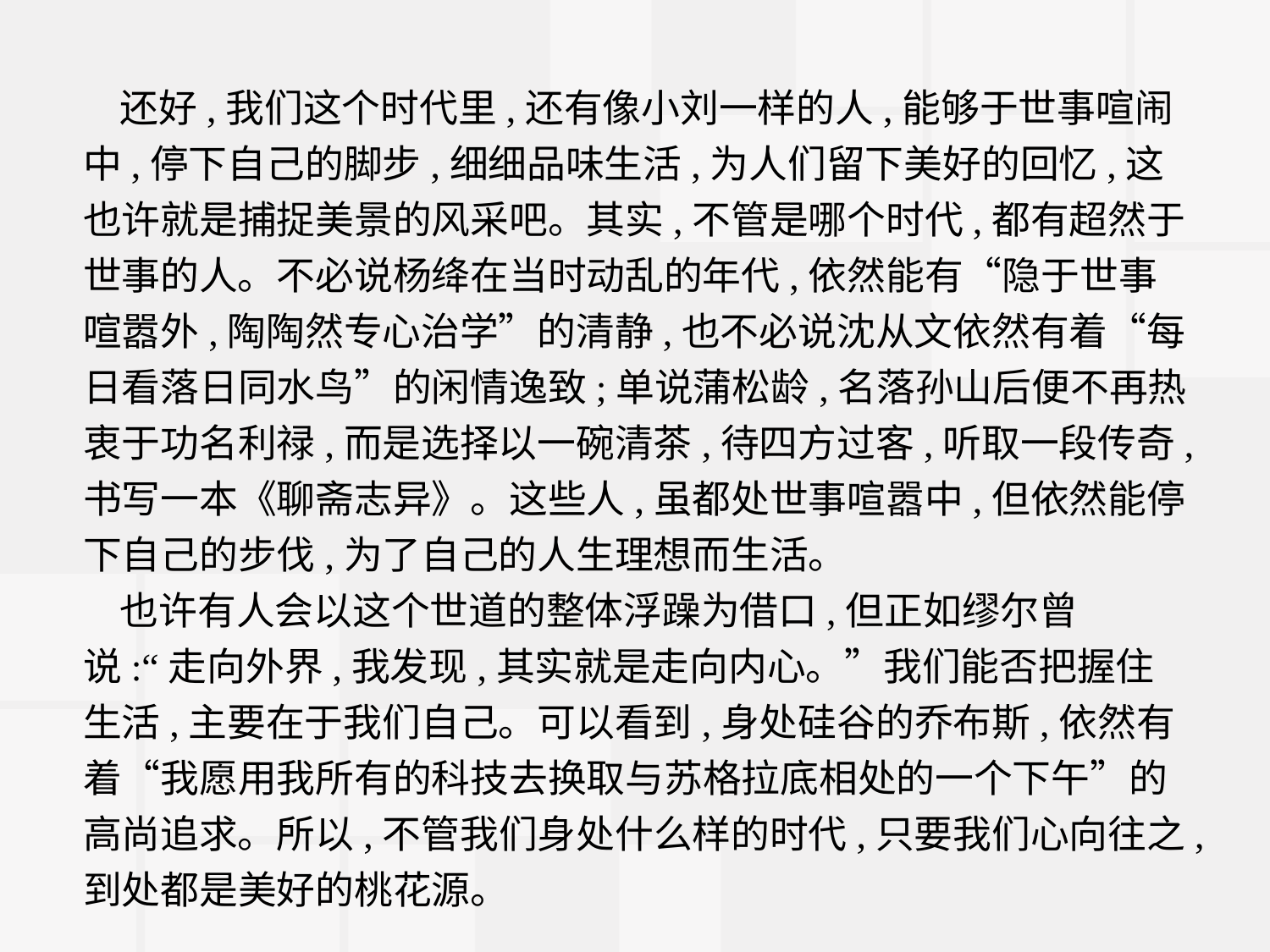

还好,我们这个时代里,还有像小刘一样的人,能够于世事喧闹中,停下自己的脚步,细细品味生活,为人们留下美好的回忆,这也许就是捕捉美景的风采吧。其实,不管是哪个时代,都有超然于世事的人。不必说杨绛在当时动乱的年代,依然能有“隐于世事喧嚣外,陶陶然专心治学”的清静,也不必说沈从文依然有着“每日看落日同水鸟”的闲情逸致;单说蒲松龄,名落孙山后便不再热衷于功名利禄,而是选择以一碗清茶,待四方过客,听取一段传奇,书写一本《聊斋志异》。这些人,虽都处世事喧嚣中,但依然能停下自己的步伐,为了自己的人生理想而生活。
也许有人会以这个世道的整体浮躁为借口,但正如缪尔曾说:“走向外界,我发现,其实就是走向内心。”我们能否把握住生活,主要在于我们自己。可以看到,身处硅谷的乔布斯,依然有着“我愿用我所有的科技去换取与苏格拉底相处的一个下午”的高尚追求。所以,不管我们身处什么样的时代,只要我们心向往之,到处都是美好的桃花源。